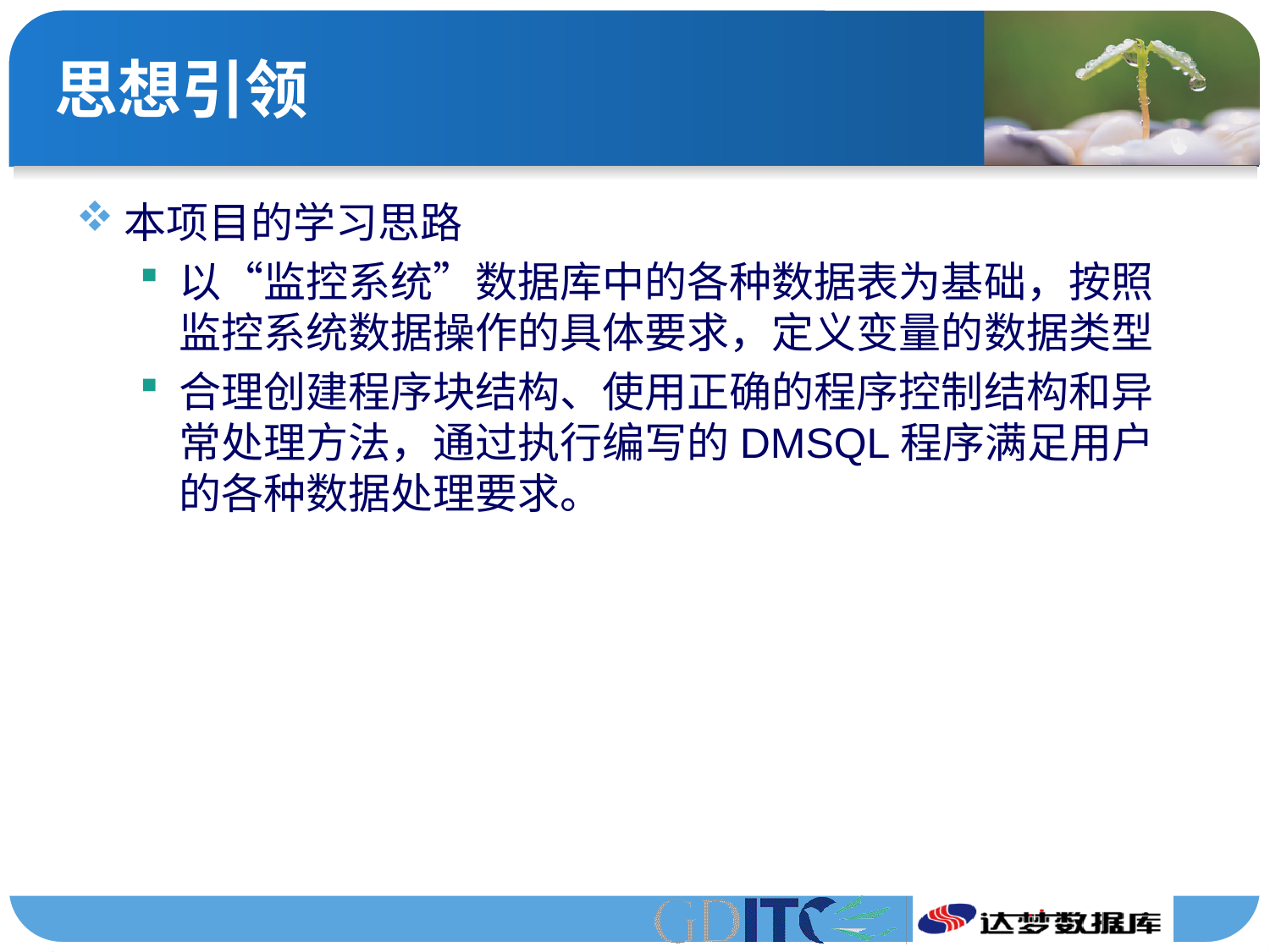

# 思想引领
本项目的学习思路
以“监控系统”数据库中的各种数据表为基础，按照监控系统数据操作的具体要求，定义变量的数据类型
合理创建程序块结构、使用正确的程序控制结构和异常处理方法，通过执行编写的DMSQL程序满足用户的各种数据处理要求。